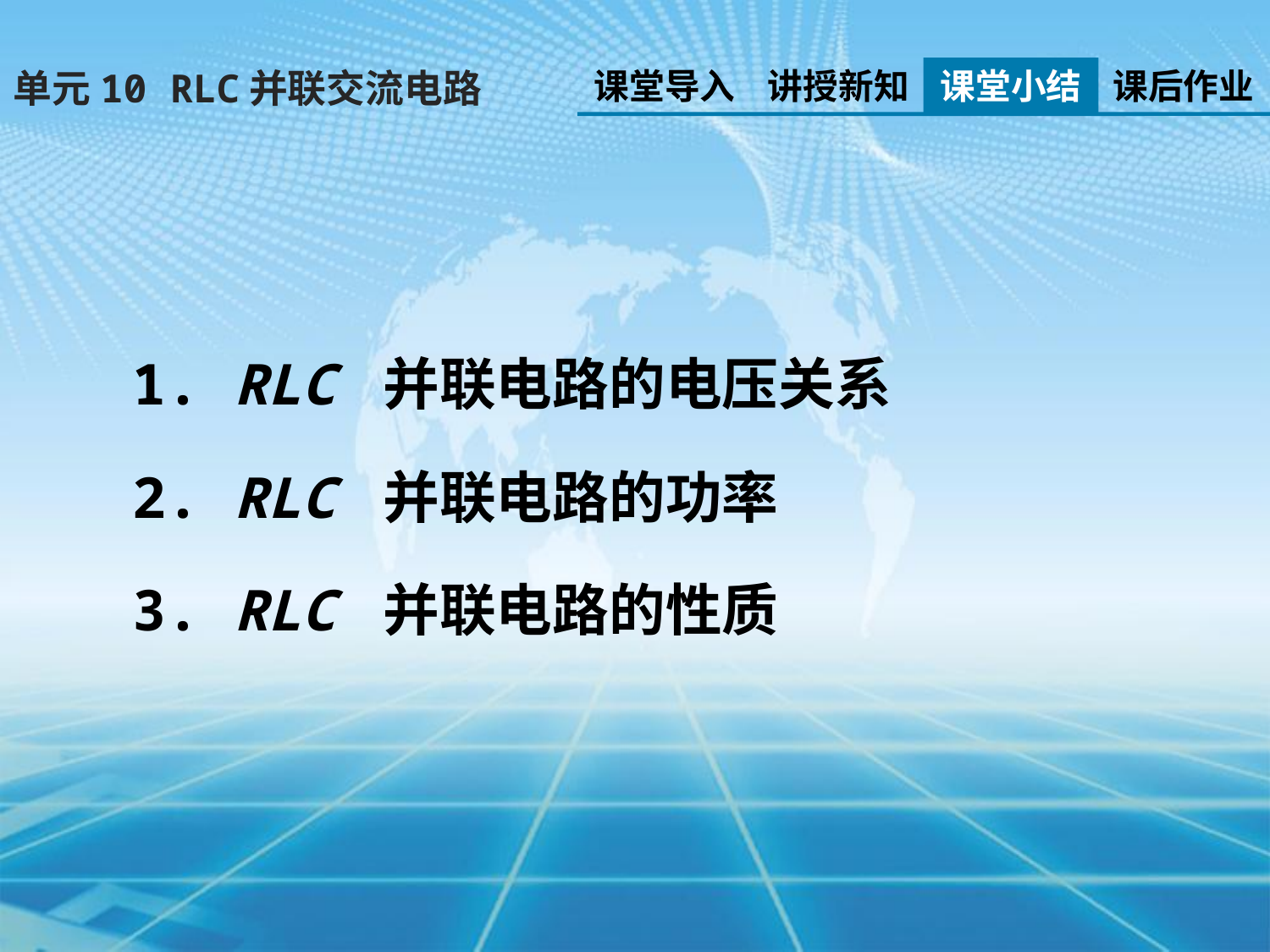

课堂导入
讲授新知
课堂小结
课后作业
单元10 RLC并联交流电路
1. RLC 并联电路的电压关系
2. RLC 并联电路的功率
3. RLC 并联电路的性质